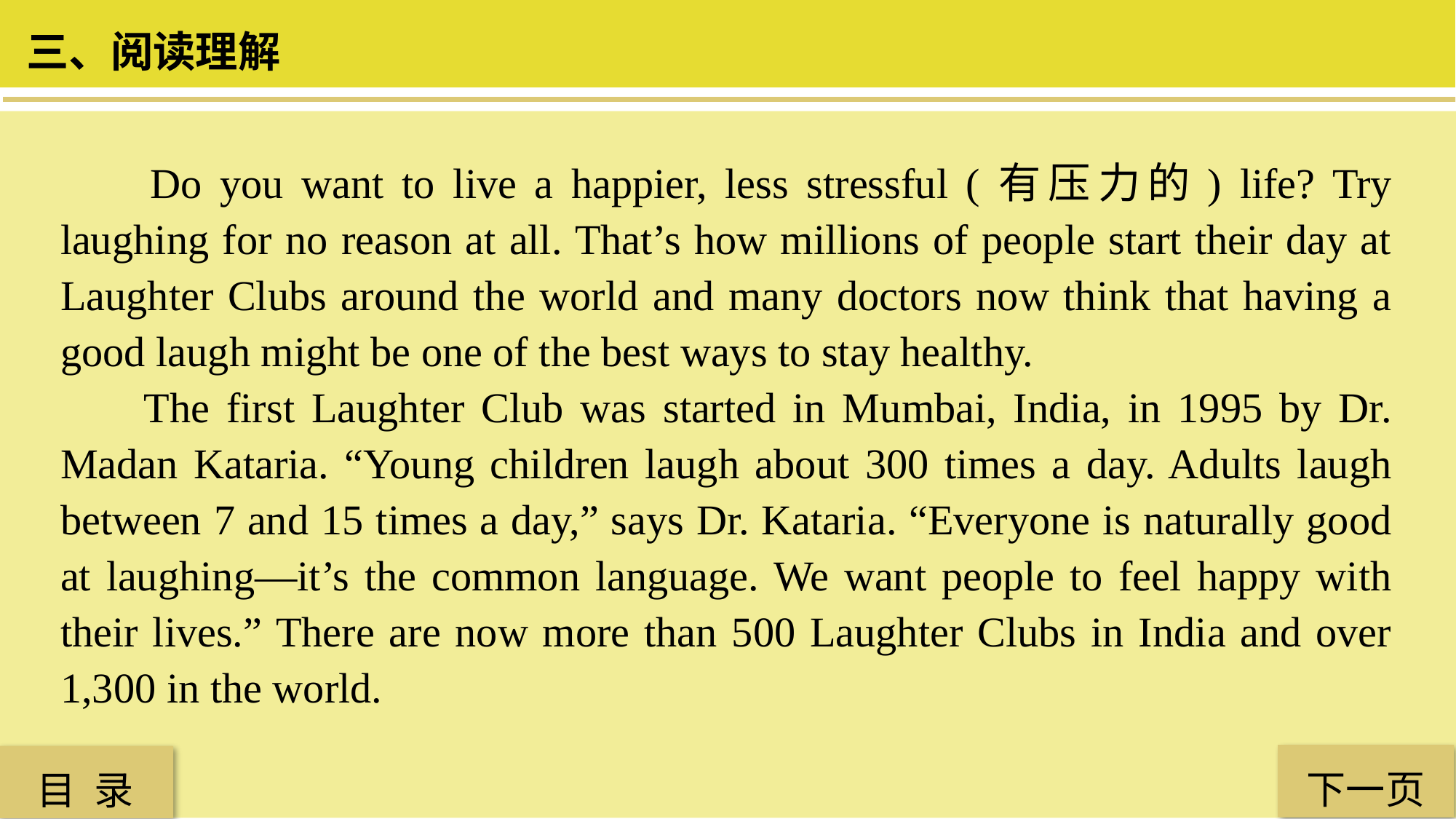

三、阅读理解
     Do you want to live a happier, less stressful (有压力的) life? Try laughing for no reason at all. That’s how millions of people start their day at Laughter Clubs around the world and many doctors now think that having a good laugh might be one of the best ways to stay healthy.
     The first Laughter Club was started in Mumbai, India, in 1995 by Dr. Madan Kataria. “Young children laugh about 300 times a day. Adults laugh between 7 and 15 times a day,” says Dr. Kataria. “Everyone is naturally good at laughing—it’s the common language. We want people to feel happy with their lives.” There are now more than 500 Laughter Clubs in India and over 1,300 in the world.